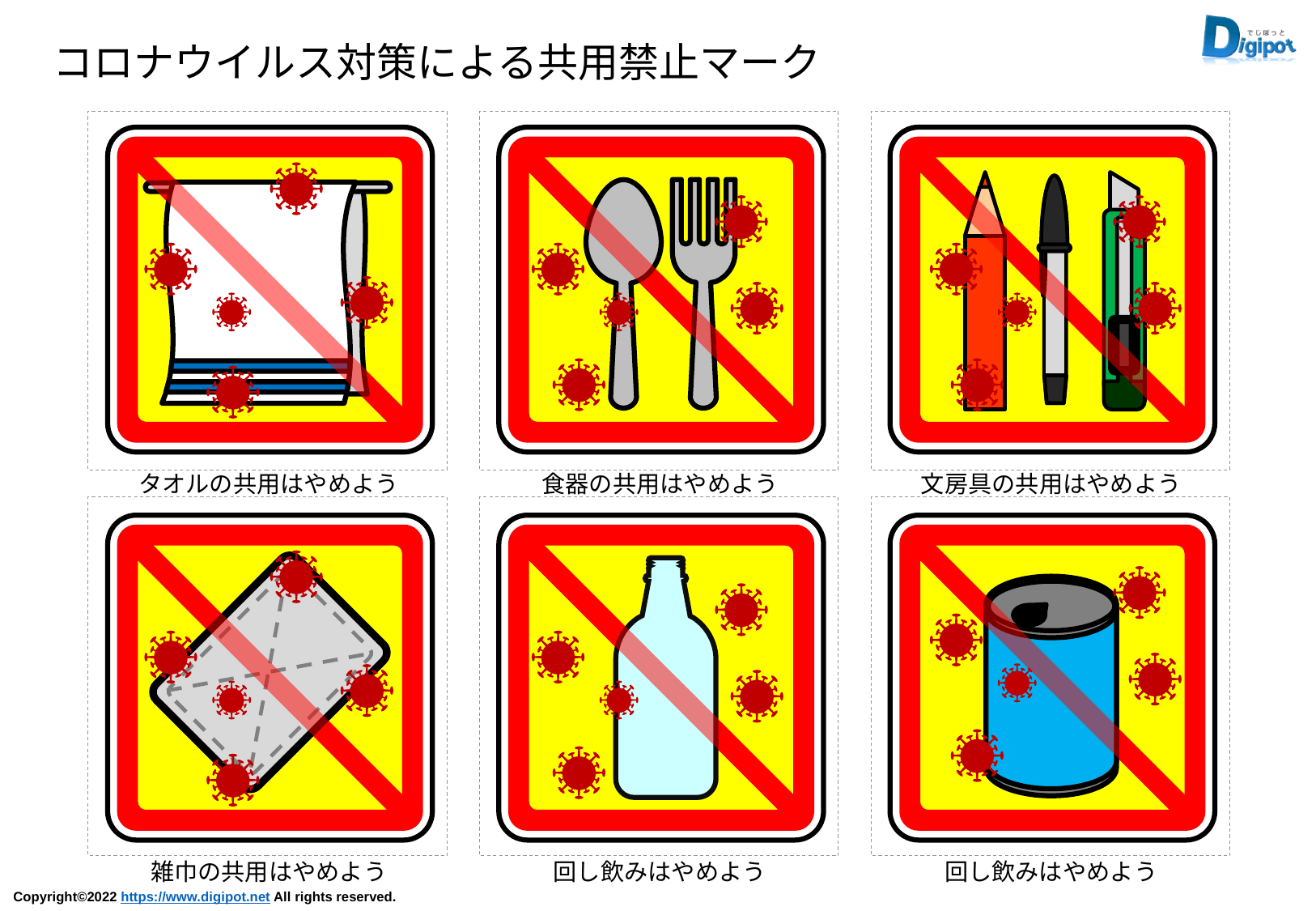

コロナウイルス対策による共用禁止マーク

タオルの共用はやめよう
食器の共用はやめよう
文房具の共用はやめよう

雑巾の共用はやめよう
回し飲みはやめよう
回し飲みはやめよう